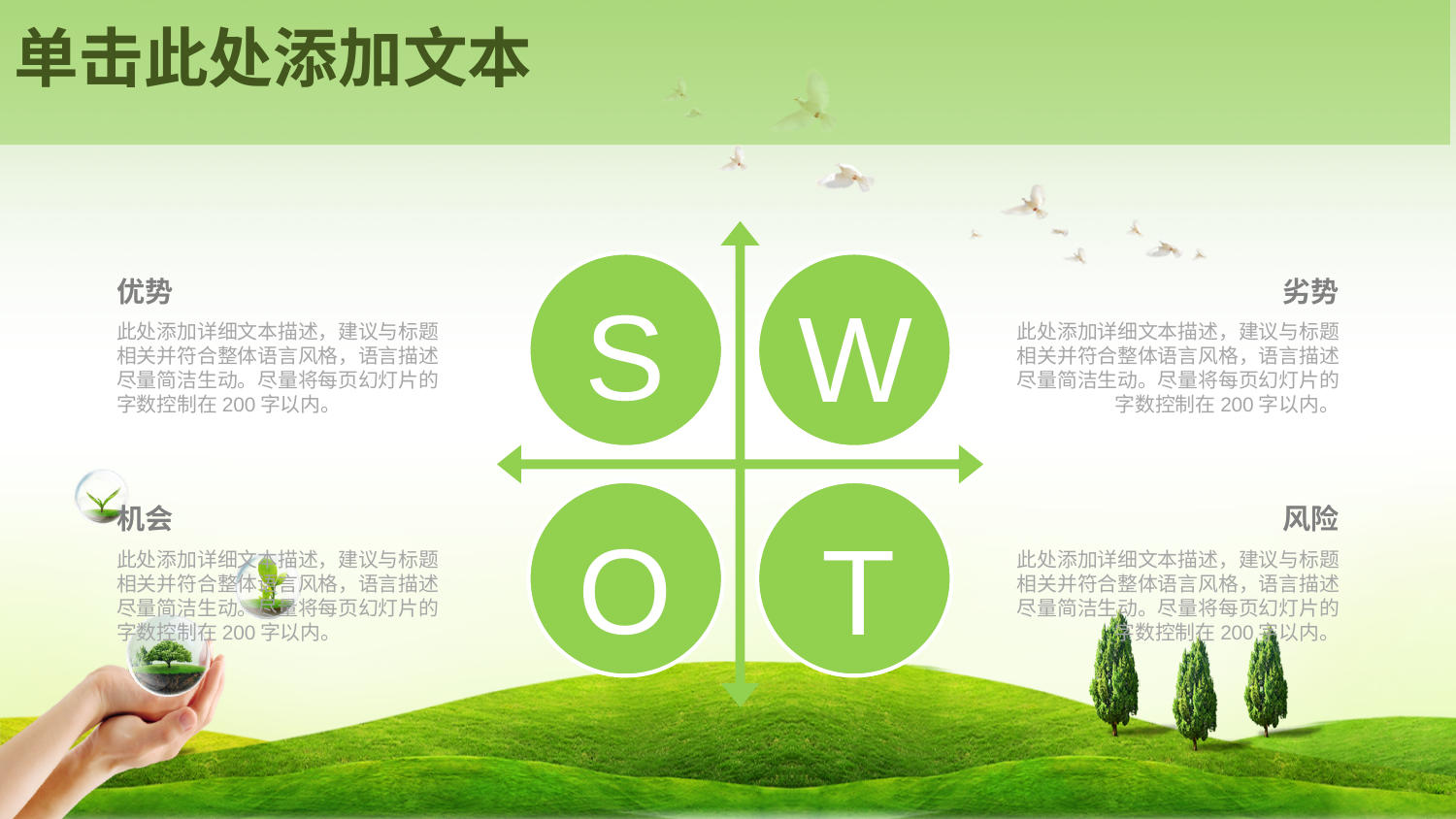

单击此处添加文本

S
W
O
T
优势
此处添加详细文本描述，建议与标题相关并符合整体语言风格，语言描述尽量简洁生动。尽量将每页幻灯片的字数控制在200字以内。
劣势
此处添加详细文本描述，建议与标题相关并符合整体语言风格，语言描述尽量简洁生动。尽量将每页幻灯片的字数控制在200字以内。
机会
此处添加详细文本描述，建议与标题相关并符合整体语言风格，语言描述尽量简洁生动。尽量将每页幻灯片的字数控制在200字以内。
风险
此处添加详细文本描述，建议与标题相关并符合整体语言风格，语言描述尽量简洁生动。尽量将每页幻灯片的字数控制在200字以内。